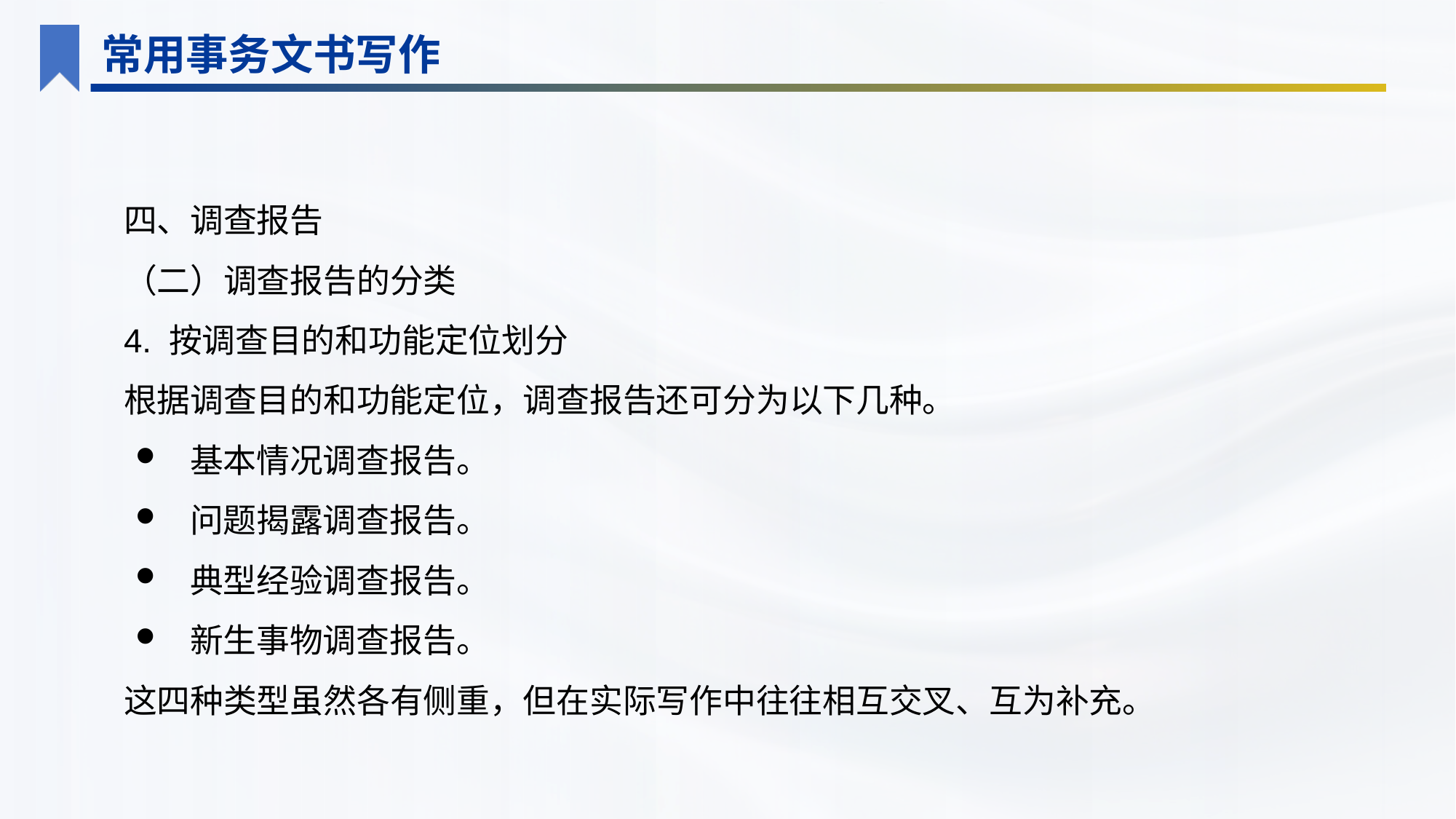

常用事务文书写作
四、调查报告
（二）调查报告的分类
4. 按调查目的和功能定位划分
根据调查目的和功能定位，调查报告还可分为以下几种。
基本情况调查报告。
问题揭露调查报告。
典型经验调查报告。
新生事物调查报告。
这四种类型虽然各有侧重，但在实际写作中往往相互交叉、互为补充。